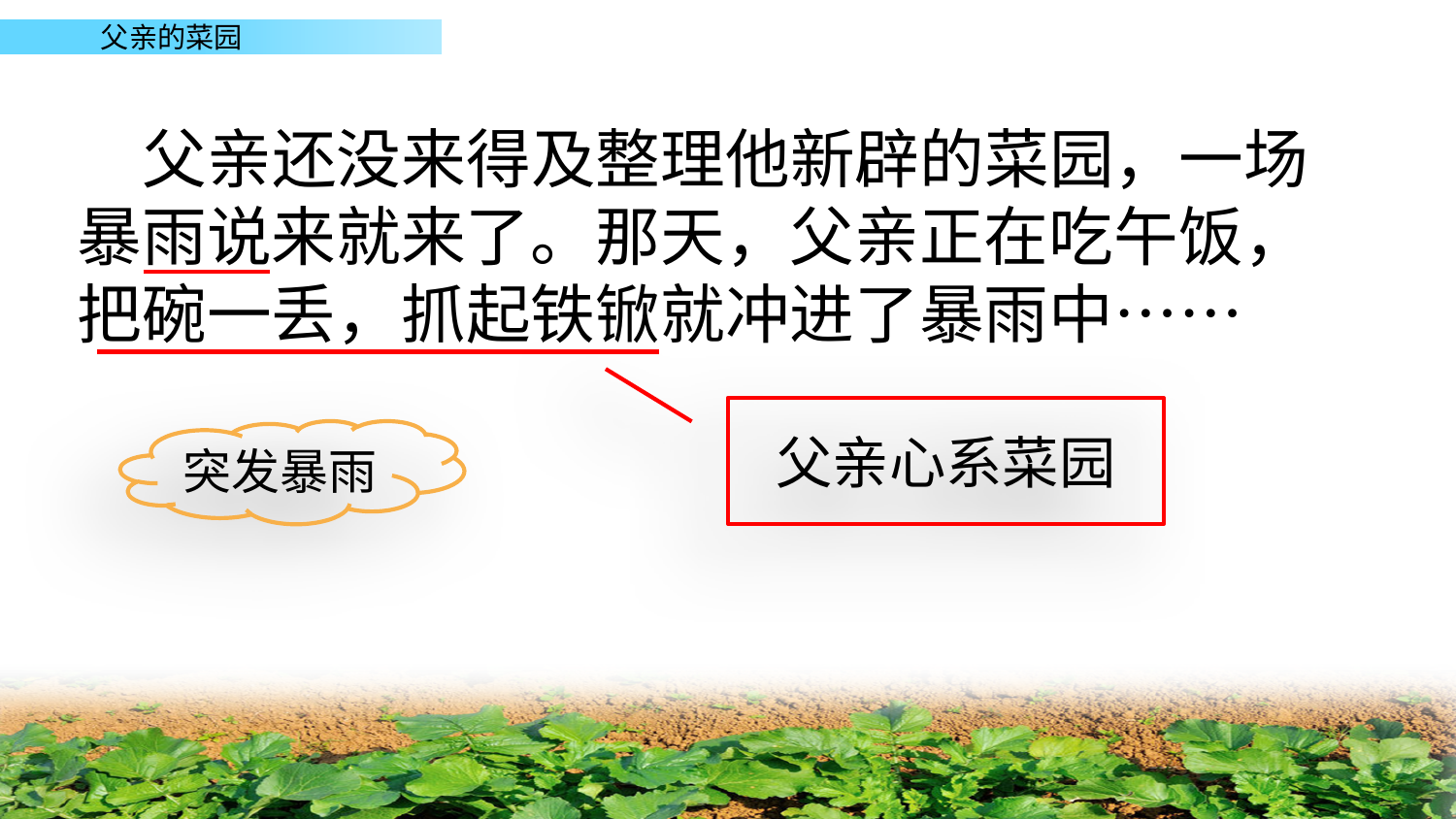

父亲还没来得及整理他新辟的菜园，一场暴雨说来就来了。那天，父亲正在吃午饭，把碗一丢，抓起铁锨就冲进了暴雨中……
父亲心系菜园
突发暴雨